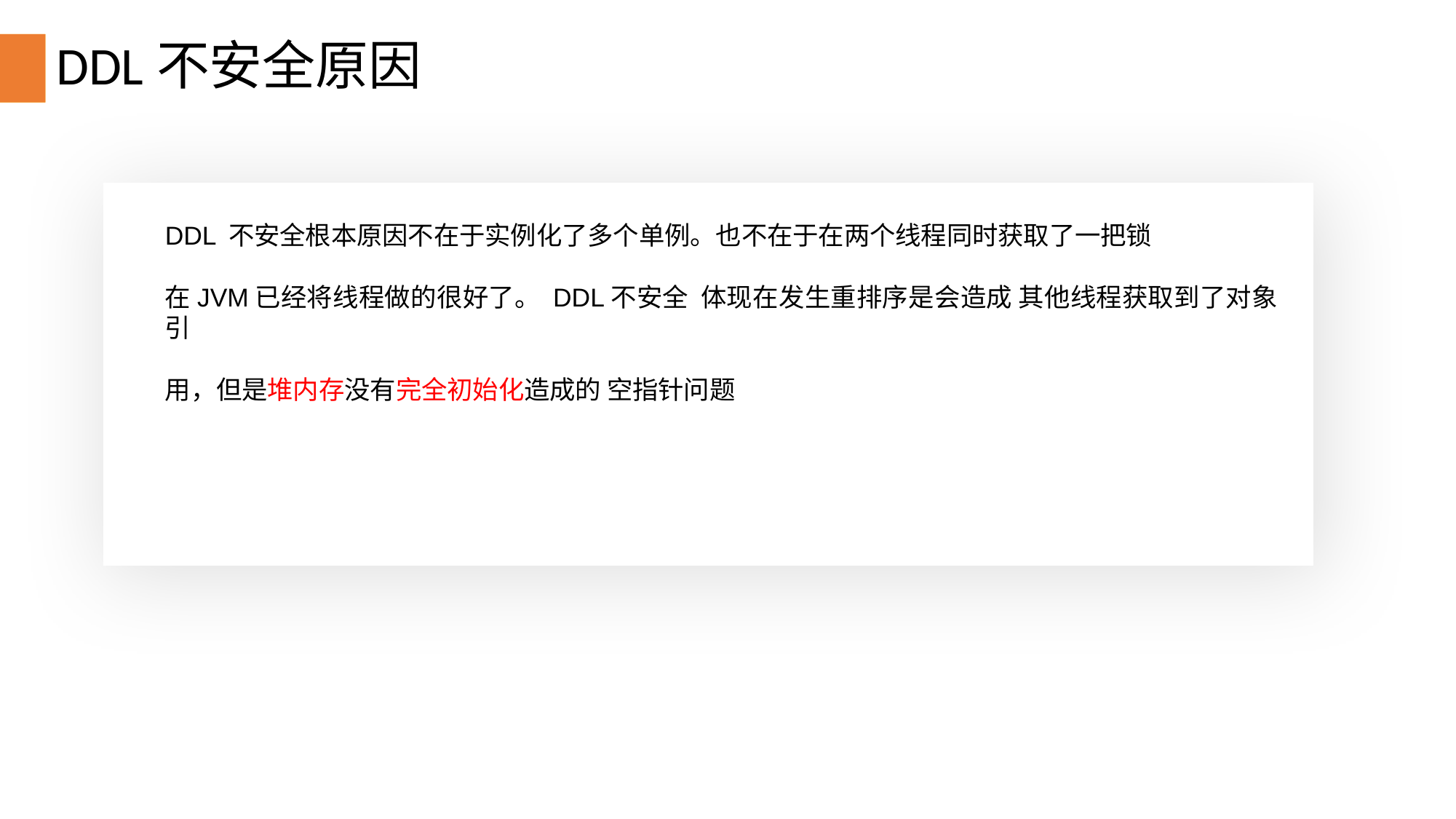

# DDL不安全原因

DDL 不安全根本原因不在于实例化了多个单例。也不在于在两个线程同时获取了一把锁

在JVM已经将线程做的很好了。 DDL不安全  体现在发生重排序是会造成 其他线程获取到了对象引

用，但是堆内存没有完全初始化造成的 空指针问题